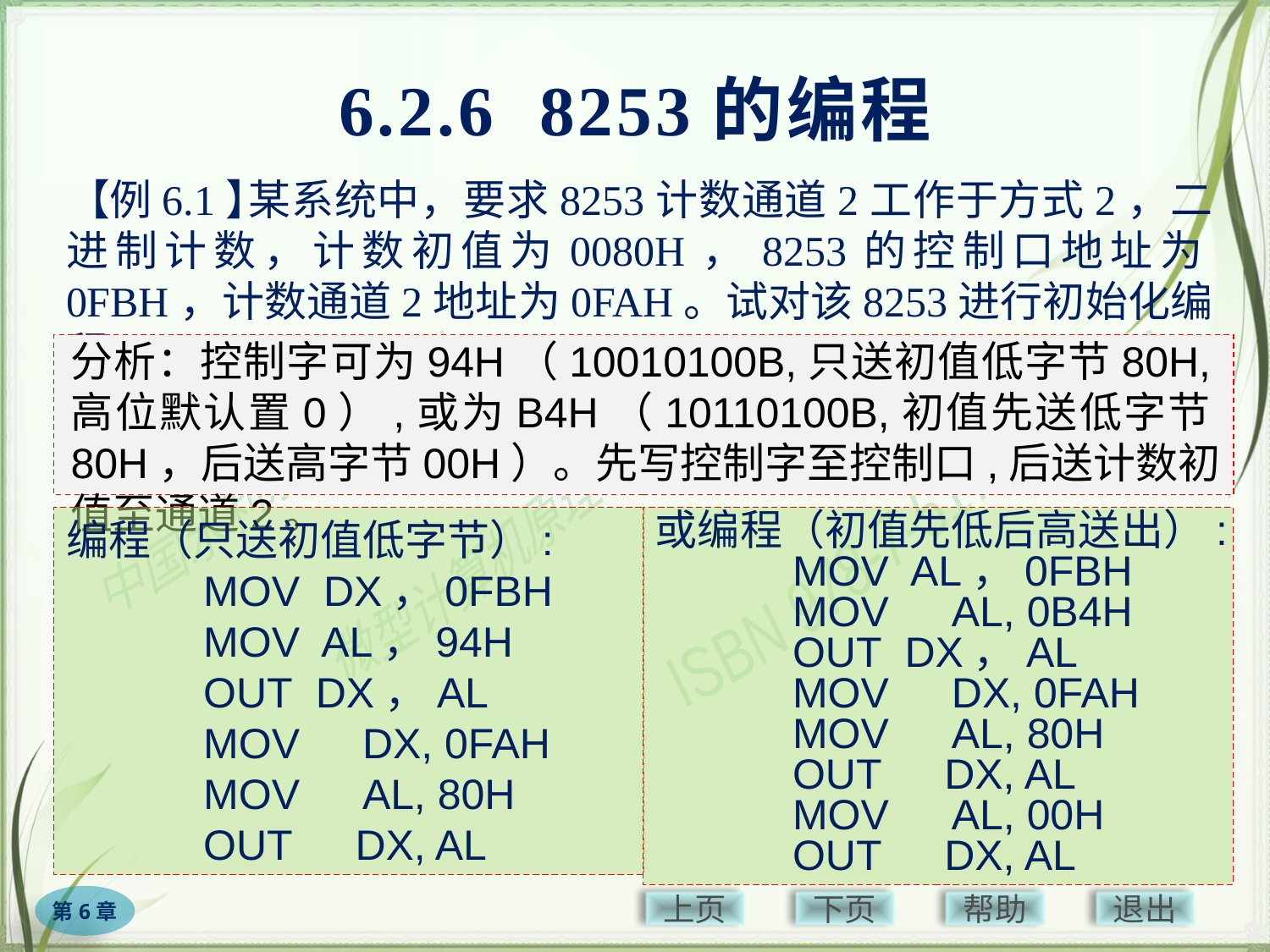

# 6.2.6  8253的编程
【例6.1】
　　　　 某系统中，要求8253计数通道2工作于方式2，二进制计数，计数初值为0080H，8253的控制口地址为0FBH，计数通道2地址为0FAH。试对该8253进行初始化编程。
分析：控制字可为94H（10010100B,只送初值低字节80H,高位默认置0）,或为B4H（10110100B,初值先送低字节80H，后送高字节00H）。先写控制字至控制口,后送计数初值至通道2。

编程（只送初值低字节）:
　　　MOV  DX，0FBH
　　　MOV  AL，94H
　　　OUT  DX，AL
　　　MOV　DX, 0FAH
　　　MOV　AL, 80H
　　　OUT　DX, AL
或编程（初值先低后高送出）:
　　　MOV  AL，0FBH
　　　MOV　AL, 0B4H
　　　OUT  DX，AL
　　　MOV　DX, 0FAH
　　　MOV　AL, 80H
　　　OUT　DX, AL
　　　MOV　AL, 00H
　　　OUT　DX, AL